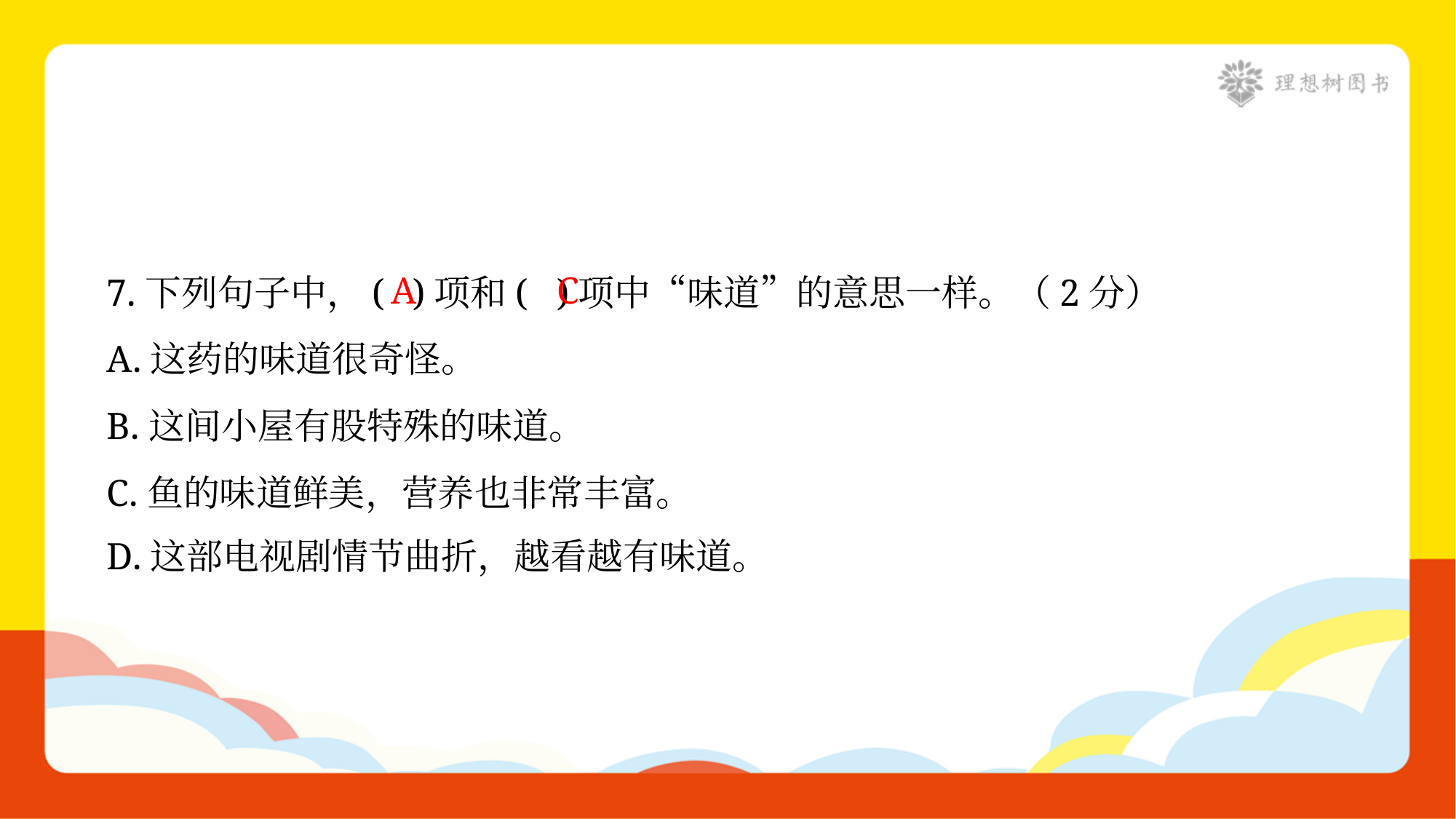

7.下列句子中，(   )项和(   )项中“味道”的意思一样。（2分）
A.这药的味道很奇怪。
B.这间小屋有股特殊的味道。
C.鱼的味道鲜美，营养也非常丰富。
D.这部电视剧情节曲折，越看越有味道。
A
C